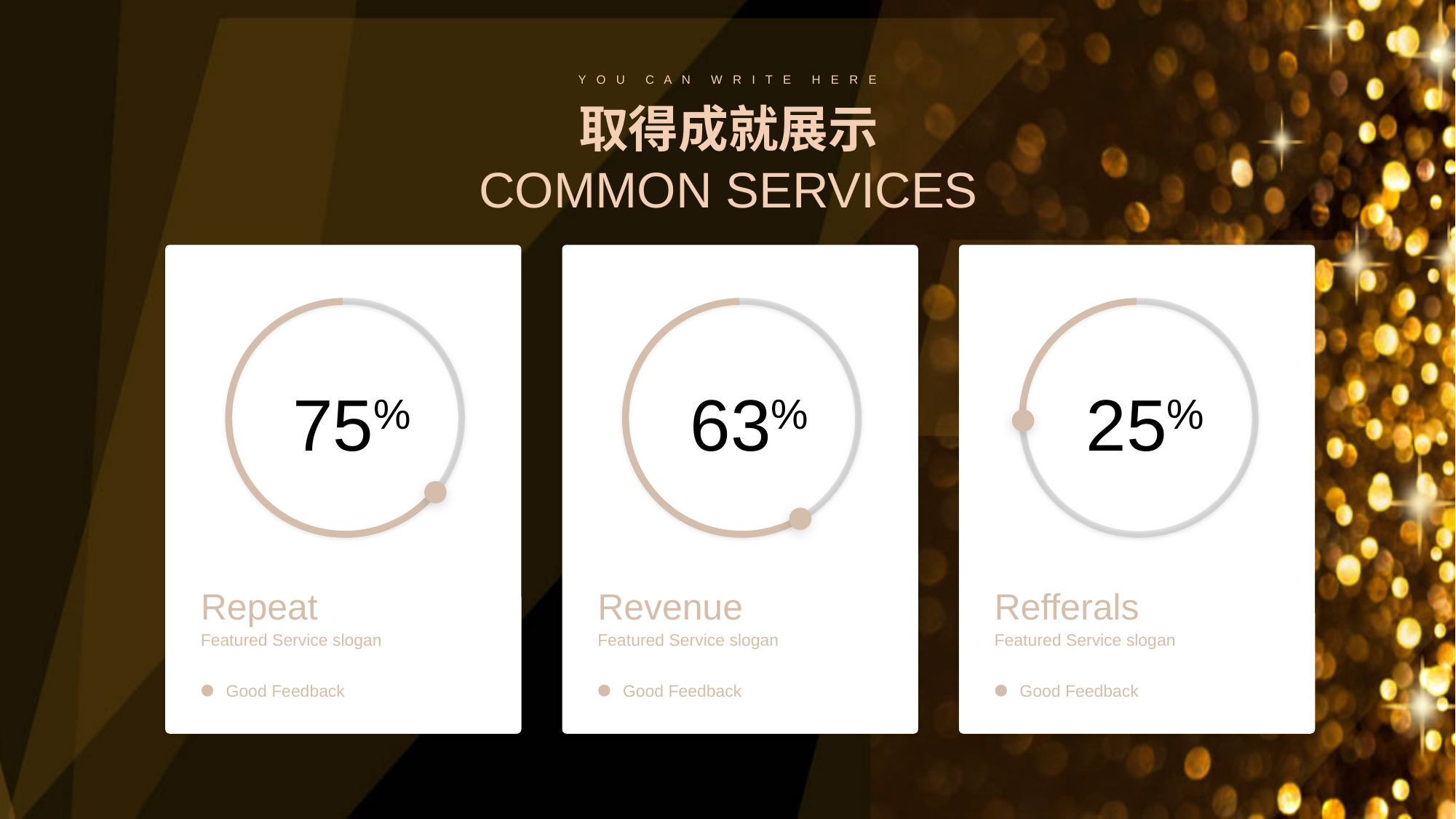

Y   O   U      C   A   N      W   R   I   T   E      H   E   R   E
取得成就展示
COMMON SERVICES

75%

Repeat
Featured Service slogan
Good Feedback

63%

Revenue
Featured Service slogan
Good Feedback

25%

Refferals
Featured Service slogan
Good Feedback